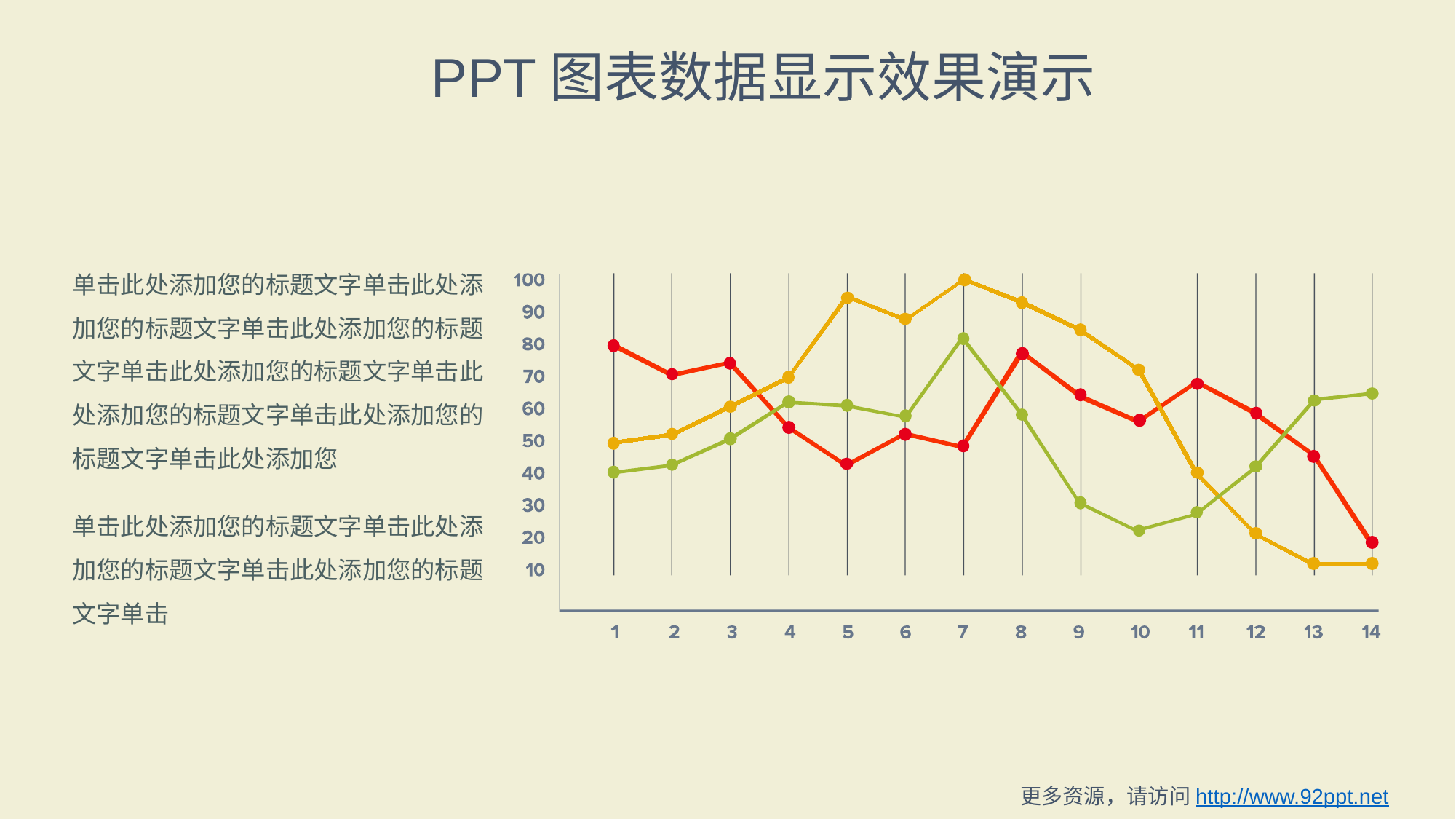

PPT图表数据显示效果演示
单击此处添加您的标题文字单击此处添加您的标题文字单击此处添加您的标题文字单击此处添加您的标题文字单击此处添加您的标题文字单击此处添加您的标题文字单击此处添加您

单击此处添加您的标题文字单击此处添加您的标题文字单击此处添加您的标题文字单击
更多资源，请访问http://www.92ppt.net